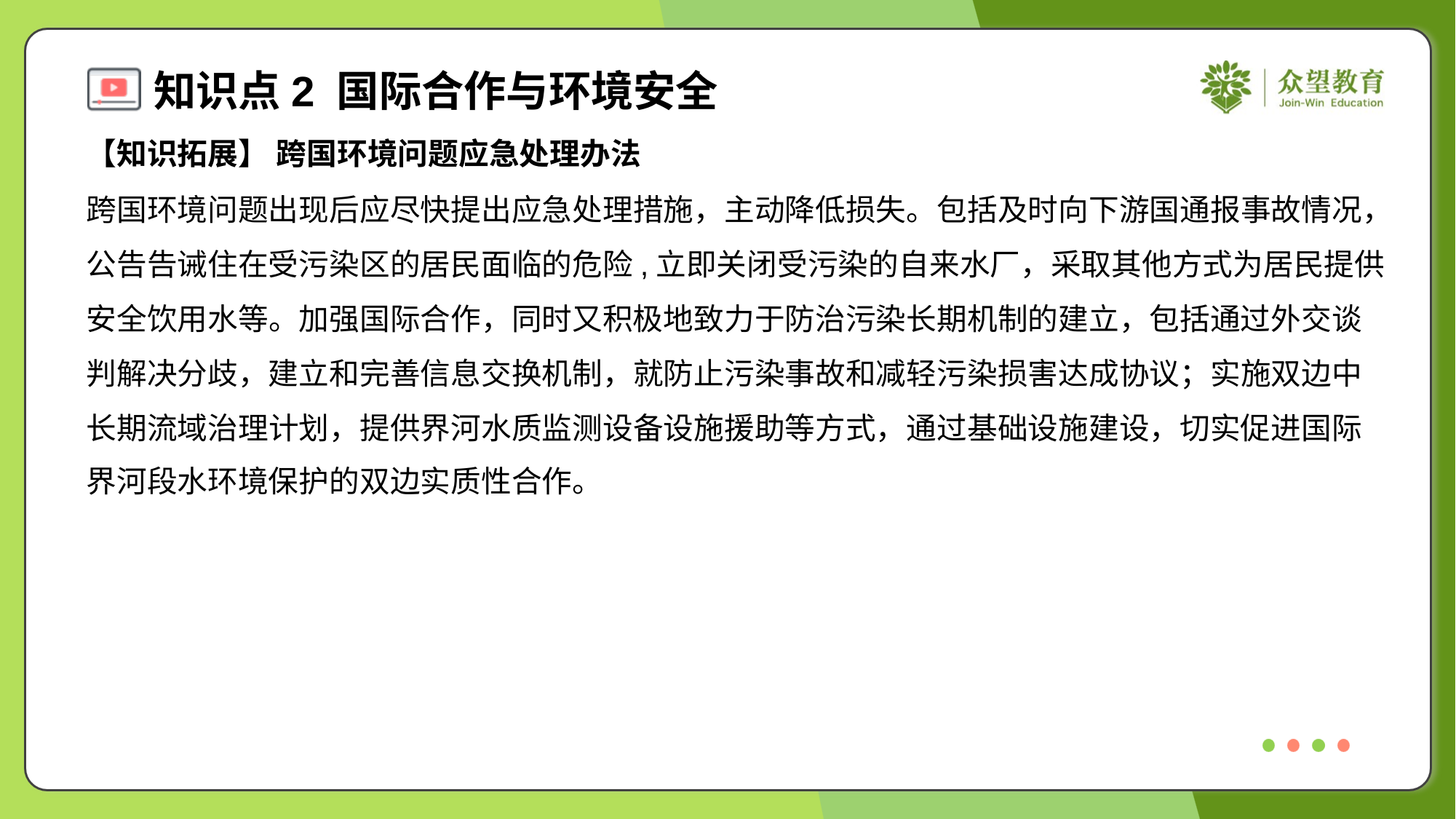

【知识拓展】 跨国环境问题应急处理办法
跨国环境问题出现后应尽快提出应急处理措施，主动降低损失。包括及时向下游国通报事故情况，
公告告诫住在受污染区的居民面临的危险,立即关闭受污染的自来水厂，采取其他方式为居民提供
安全饮用水等。加强国际合作，同时又积极地致力于防治污染长期机制的建立，包括通过外交谈
判解决分歧，建立和完善信息交换机制，就防止污染事故和减轻污染损害达成协议；实施双边中
长期流域治理计划，提供界河水质监测设备设施援助等方式，通过基础设施建设，切实促进国际
界河段水环境保护的双边实质性合作。